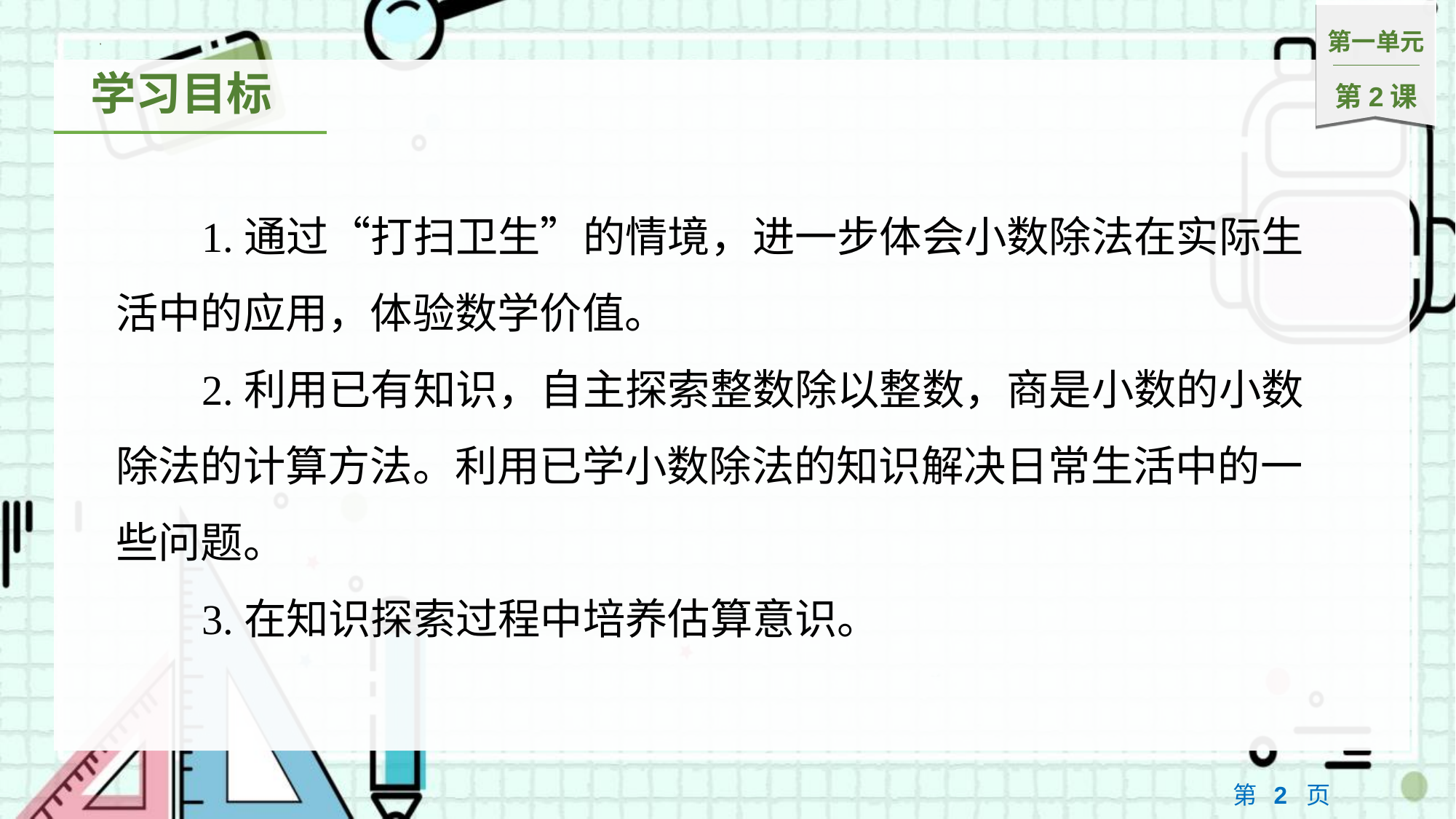

1.通过“打扫卫生”的情境，进一步体会小数除法在实际生活中的应用，体验数学价值。
2.利用已有知识，自主探索整数除以整数，商是小数的小数除法的计算方法。利用已学小数除法的知识解决日常生活中的一些问题。
3.在知识探索过程中培养估算意识。